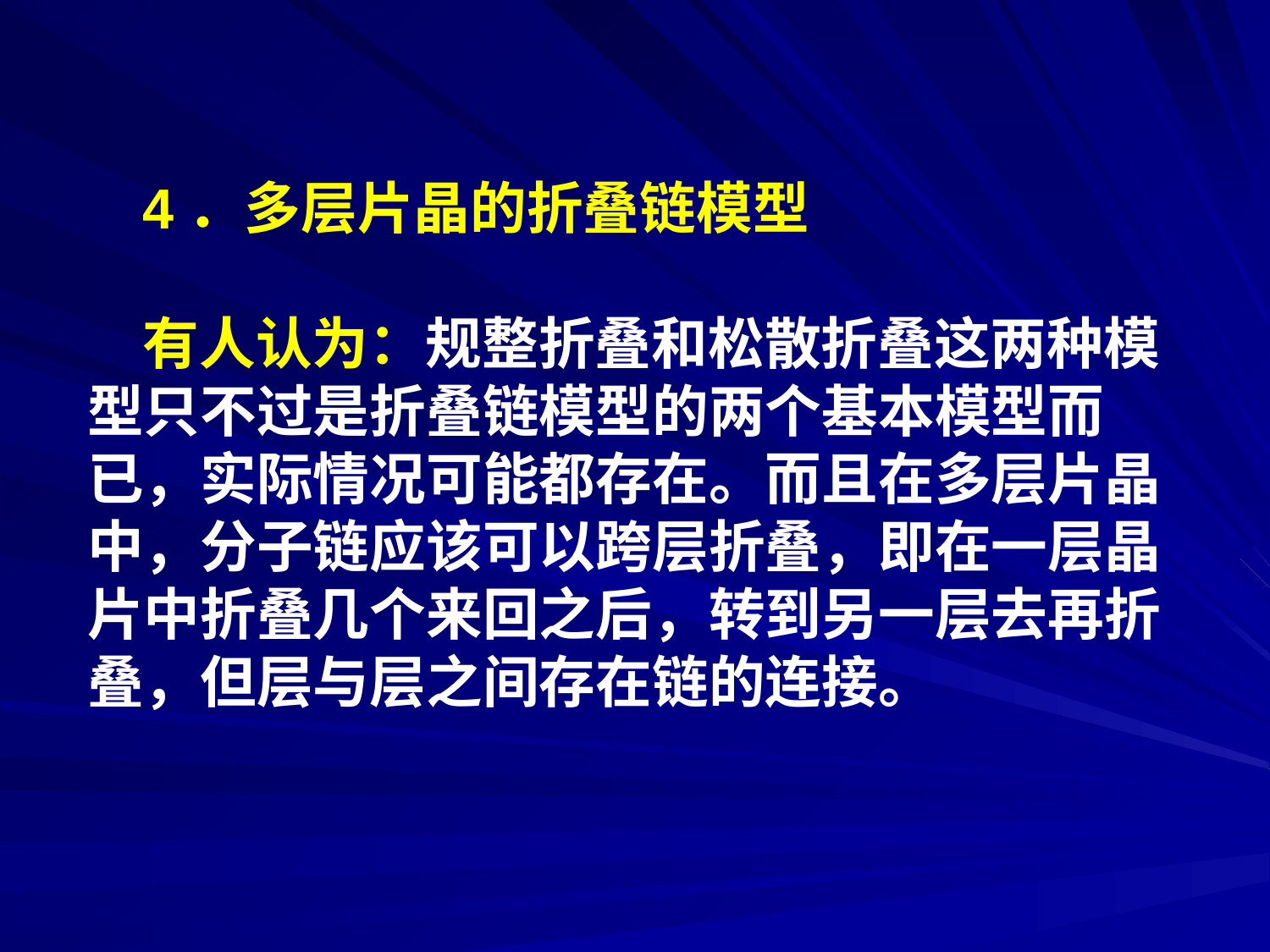

4．多层片晶的折叠链模型

有人认为：规整折叠和松散折叠这两种模型只不过是折叠链模型的两个基本模型而已，实际情况可能都存在。而且在多层片晶中，分子链应该可以跨层折叠，即在一层晶片中折叠几个来回之后，转到另一层去再折叠，但层与层之间存在链的连接。